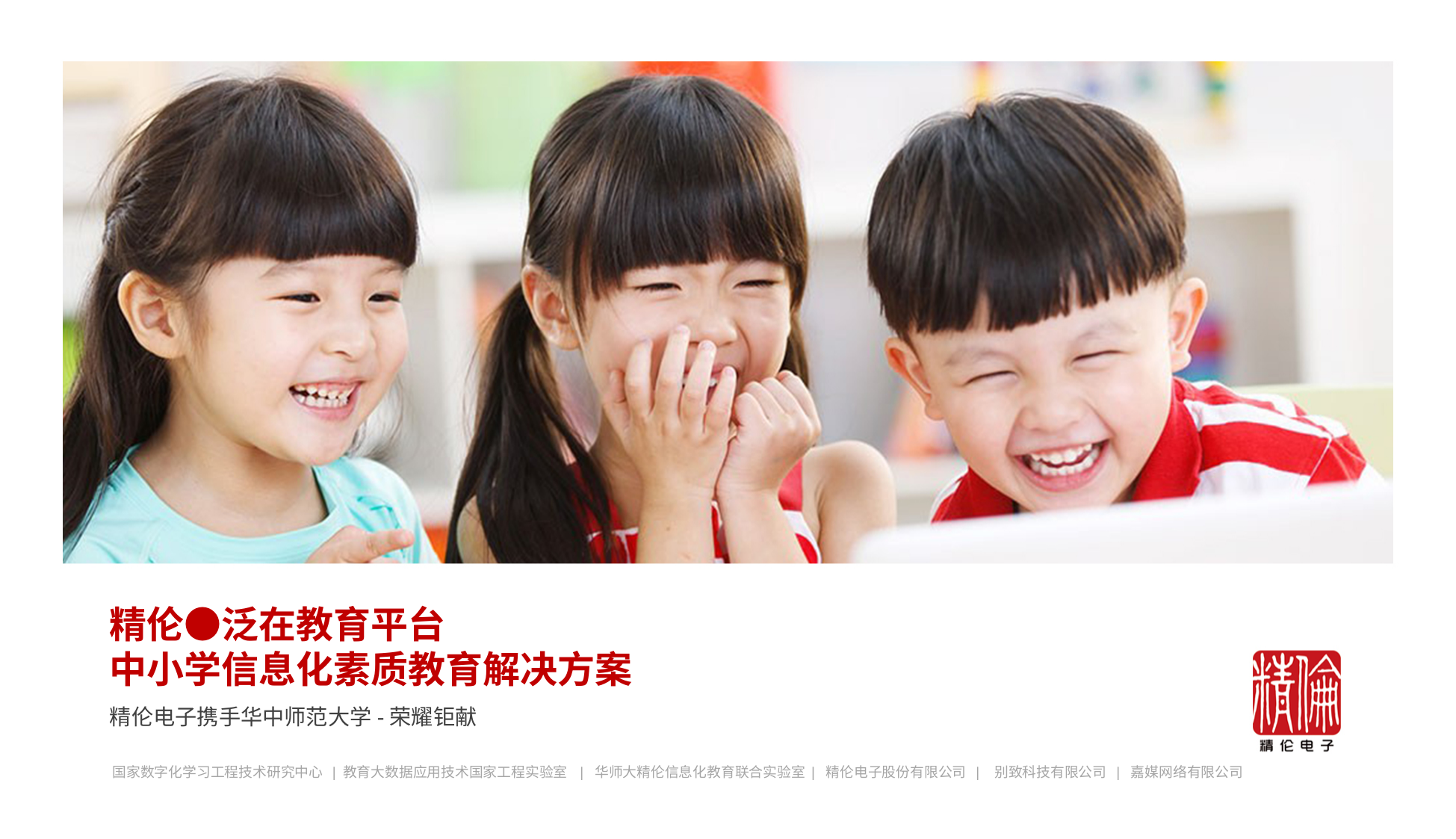

精伦●泛在教育平台
中小学信息化素质教育解决方案
精伦电子携手华中师范大学-荣耀钜献
国家数字化学习工程技术研究中心  | 教育大数据应用技术国家工程实验室   |  华师大精伦信息化教育联合实验室 |  精伦电子股份有限公司  |   别致科技有限公司  |  嘉媒网络有限公司